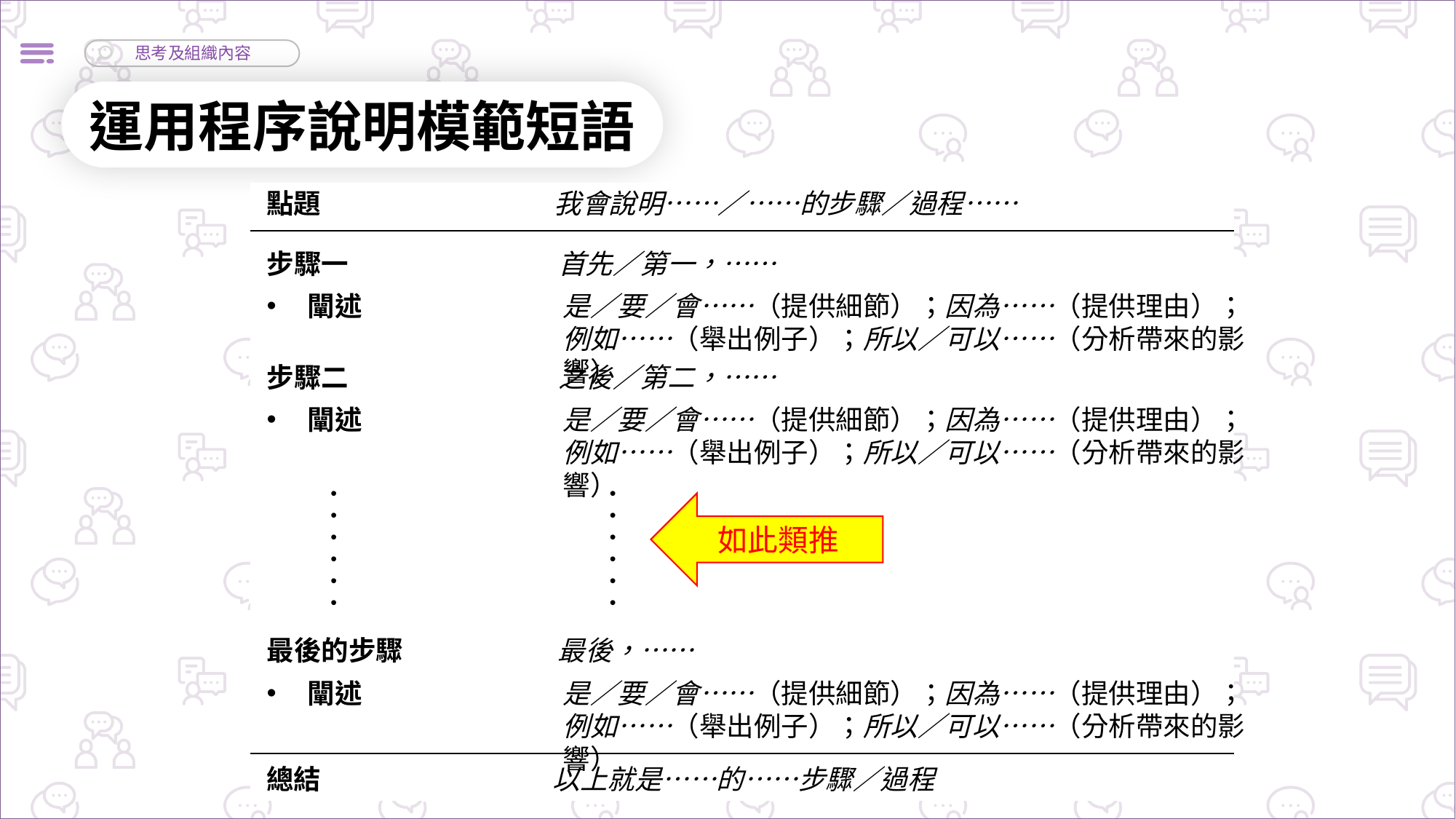

運用程序說明模範短語
點題
我會說明……／……的步驟／過程……
|  |
| --- |
|  |
|  |
步驟一
首先／第一，……
闡述
是／要／會……（提供細節）；因為……（提供理由）；
例如……（舉出例子）；所以／可以……（分析帶來的影響）
步驟二
之後／第二，……
闡述
是／要／會……（提供細節）；因為……（提供理由）；
例如……（舉出例子）；所以／可以……（分析帶來的影響）

如此類推
最後的步驟
最後，……
闡述
是／要／會……（提供細節）；因為……（提供理由）；
例如……（舉出例子）；所以／可以……（分析帶來的影響）
總結
以上就是……的……步驟／過程